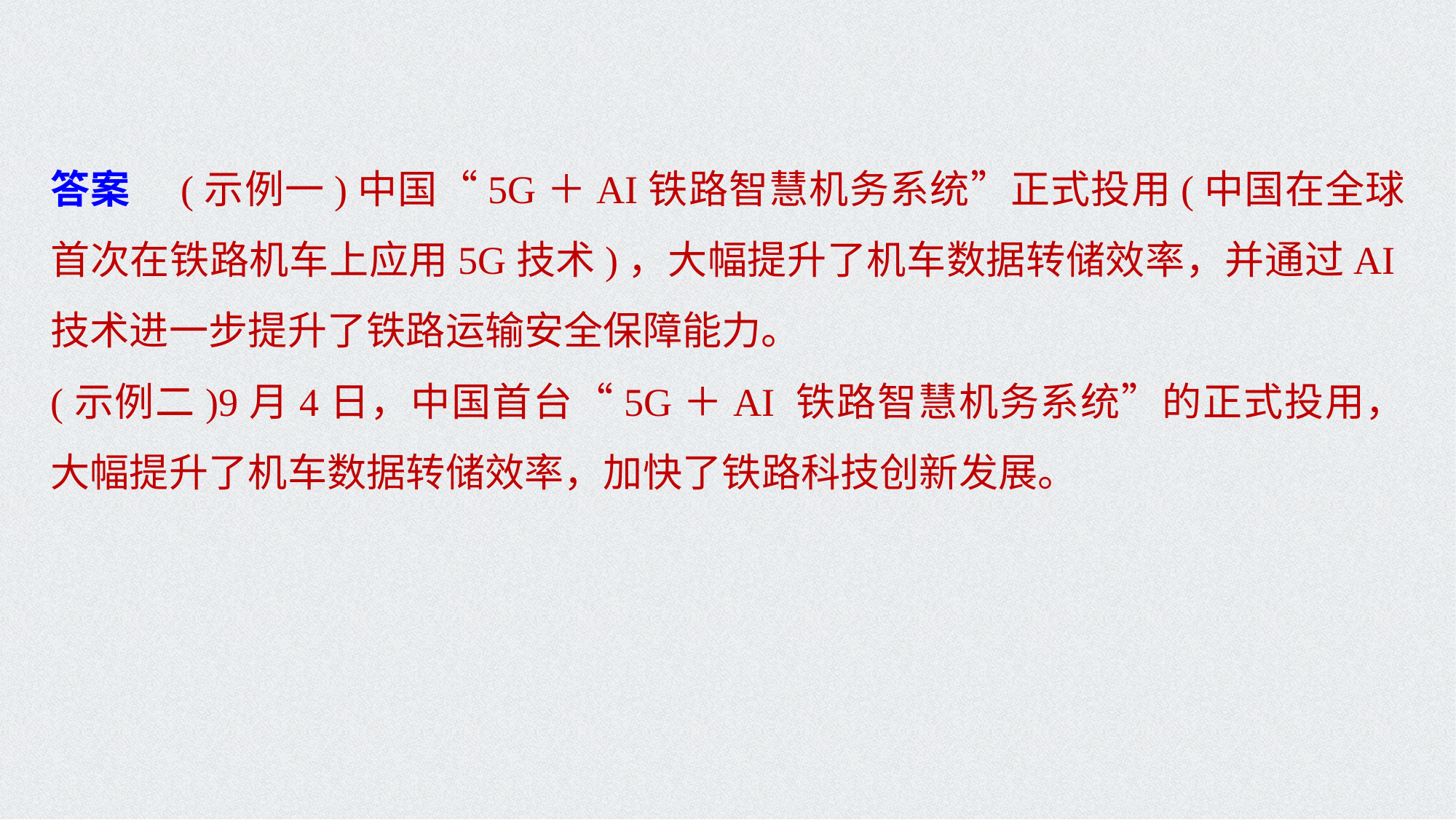

答案　(示例一)中国“5G＋AI铁路智慧机务系统”正式投用(中国在全球首次在铁路机车上应用5G技术)，大幅提升了机车数据转储效率，并通过AI技术进一步提升了铁路运输安全保障能力。
(示例二)9月4日，中国首台“5G＋AI 铁路智慧机务系统”的正式投用，大幅提升了机车数据转储效率，加快了铁路科技创新发展。